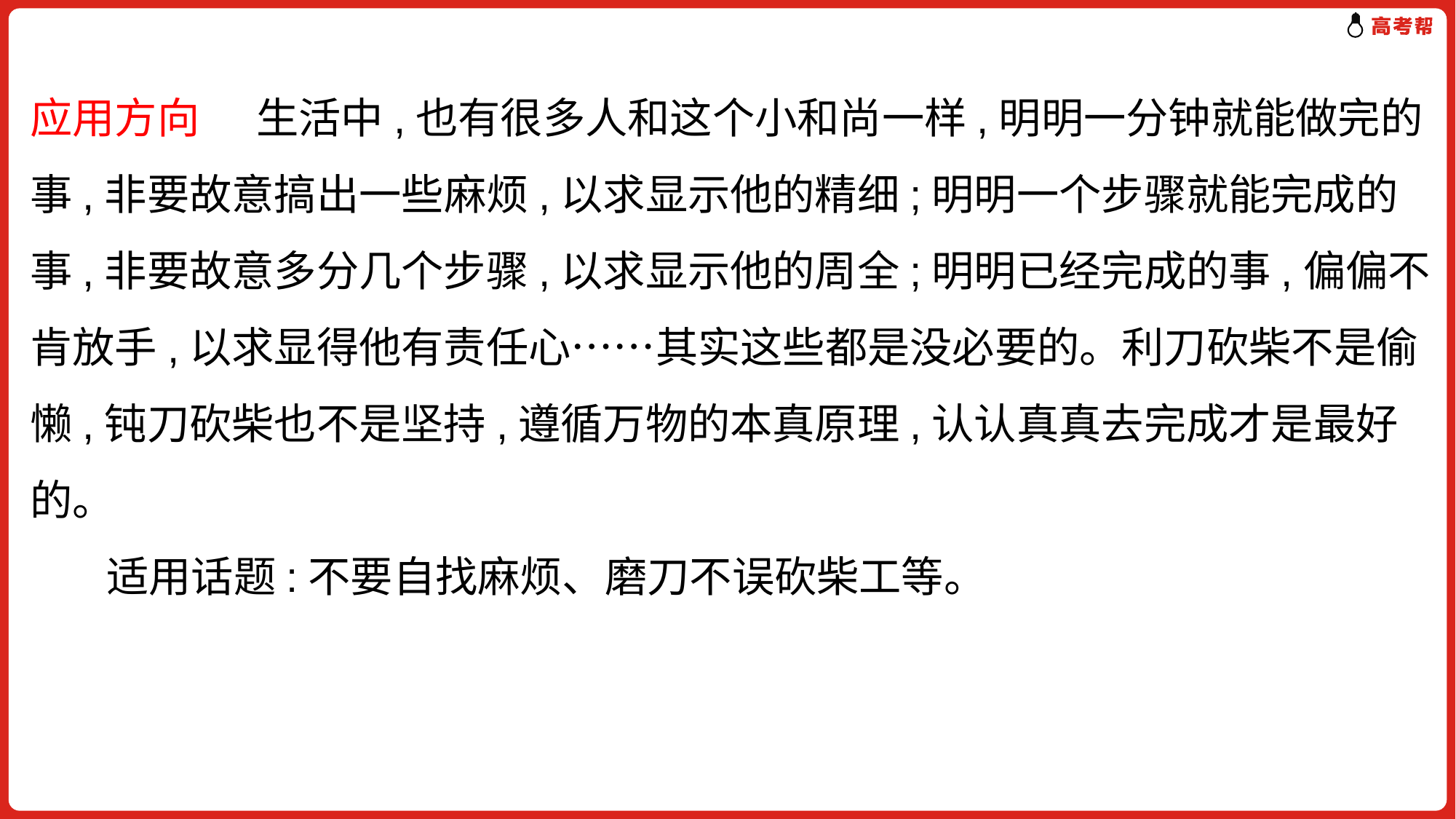

应用方向      生活中,也有很多人和这个小和尚一样,明明一分钟就能做完的事,非要故意搞出一些麻烦,以求显示他的精细;明明一个步骤就能完成的事,非要故意多分几个步骤,以求显示他的周全;明明已经完成的事,偏偏不肯放手,以求显得他有责任心……其实这些都是没必要的。利刀砍柴不是偷懒,钝刀砍柴也不是坚持,遵循万物的本真原理,认认真真去完成才是最好的。
       适用话题:不要自找麻烦、磨刀不误砍柴工等。